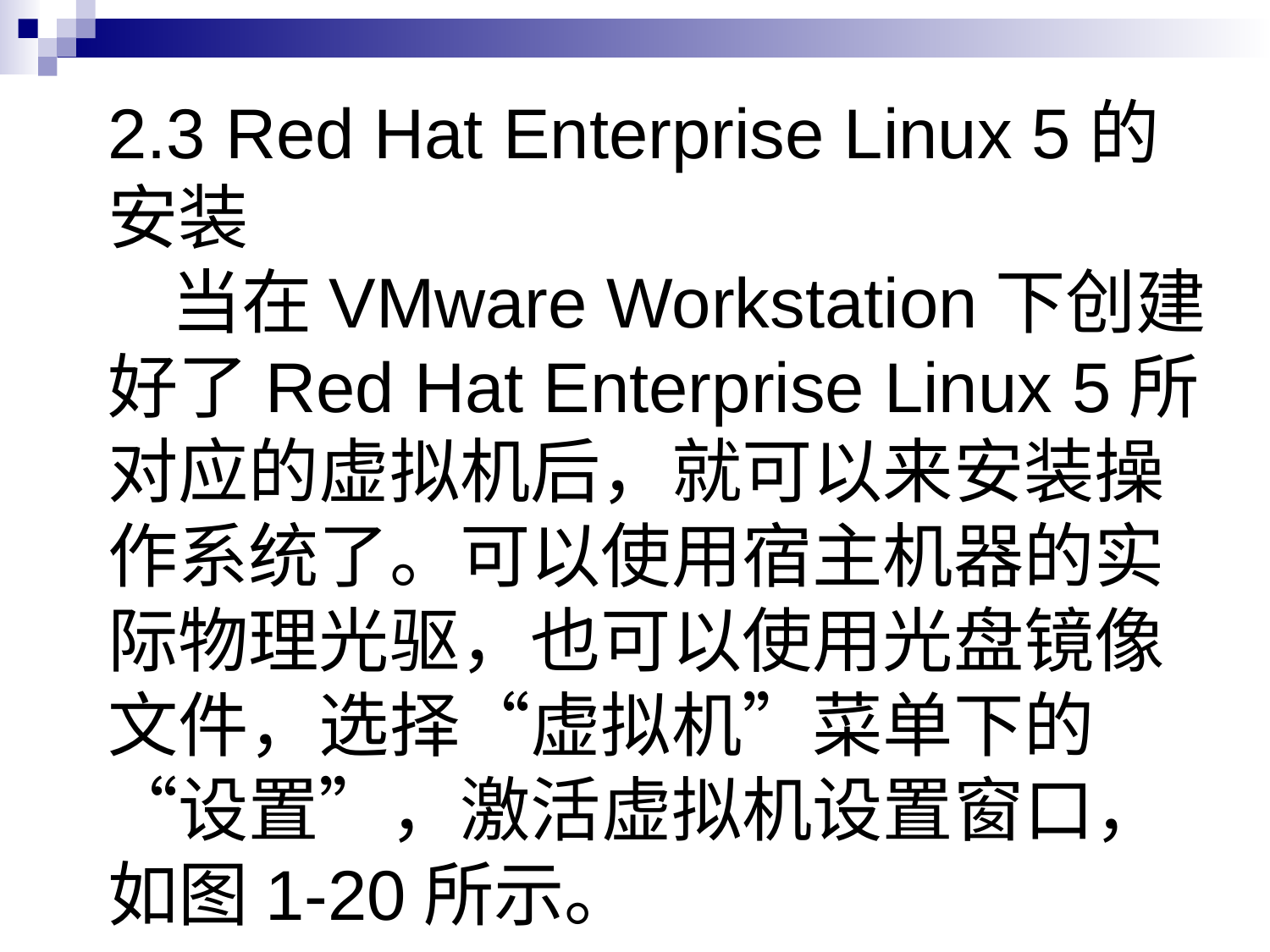

# 2.3 Red Hat Enterprise Linux 5的安装 当在VMware Workstation下创建好了Red Hat Enterprise Linux 5所对应的虚拟机后，就可以来安装操作系统了。可以使用宿主机器的实际物理光驱，也可以使用光盘镜像文件，选择“虚拟机”菜单下的“设置”，激活虚拟机设置窗口，如图1-20所示。